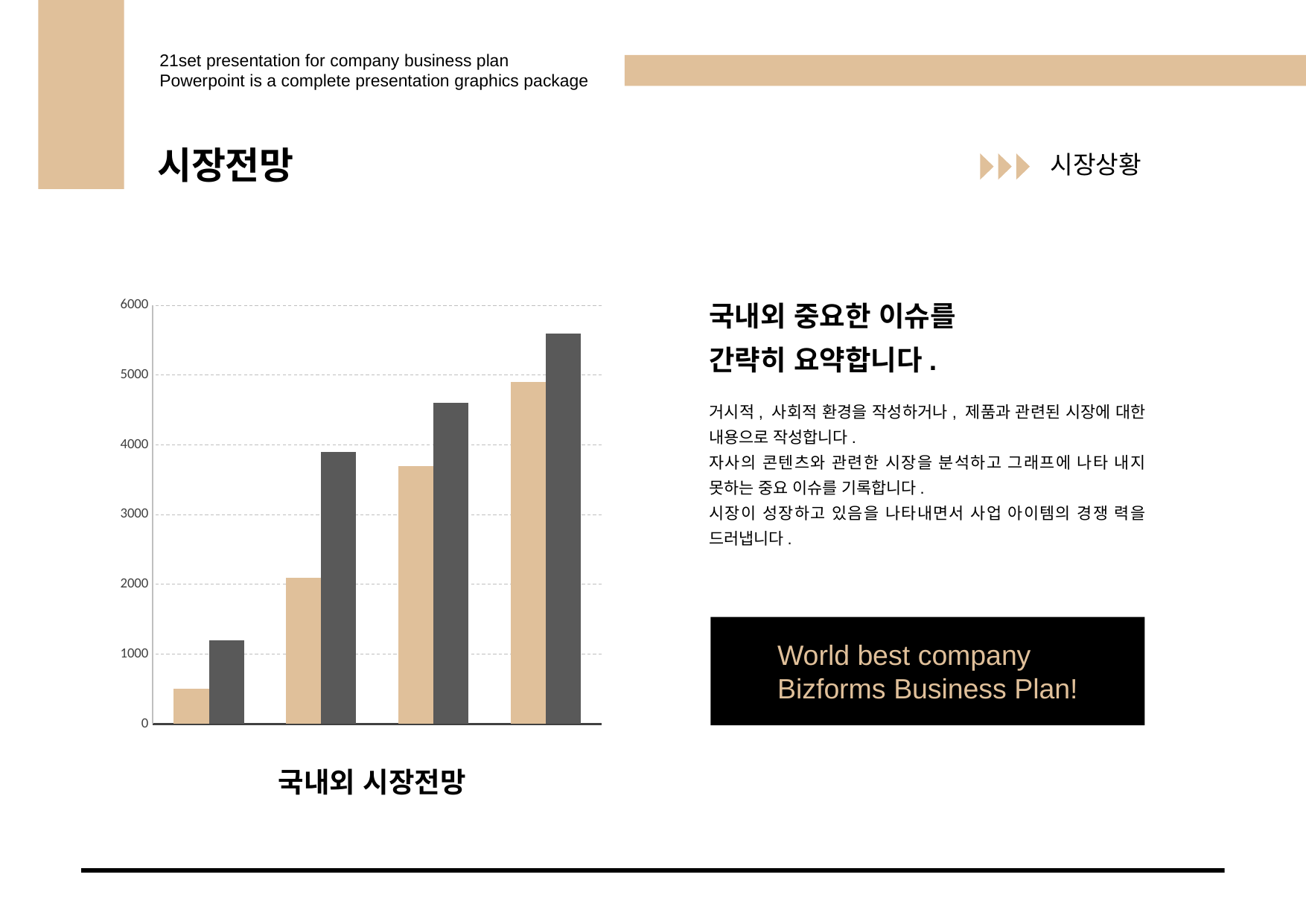

21set presentation for company business plan
Powerpoint is a complete presentation graphics package

시장전망
시장상황

국내외 중요한 이슈를
간략히 요약합니다.
거시적, 사회적 환경을 작성하거나, 제품과 관련된 시장에 대한 내용으로 작성합니다.
자사의 콘텐츠와 관련한 시장을 분석하고 그래프에 나타 내지 못하는 중요 이슈를 기록합니다.
시장이 성장하고 있음을 나타내면서 사업 아이템의 경쟁 력을 드러냅니다.

### Chart

| Category | 영업이익 | 당기순이익 |
|---|---|---|
| 2015 | 500.0 | 1200.0 |
| 2016 | 2100.0 | 3900.0 |
| 2017 | 3700.0 | 4600.0 |
| 2018 | 4900.0 | 5600.0 |
World best company
Bizforms Business Plan!
국내외 시장전망